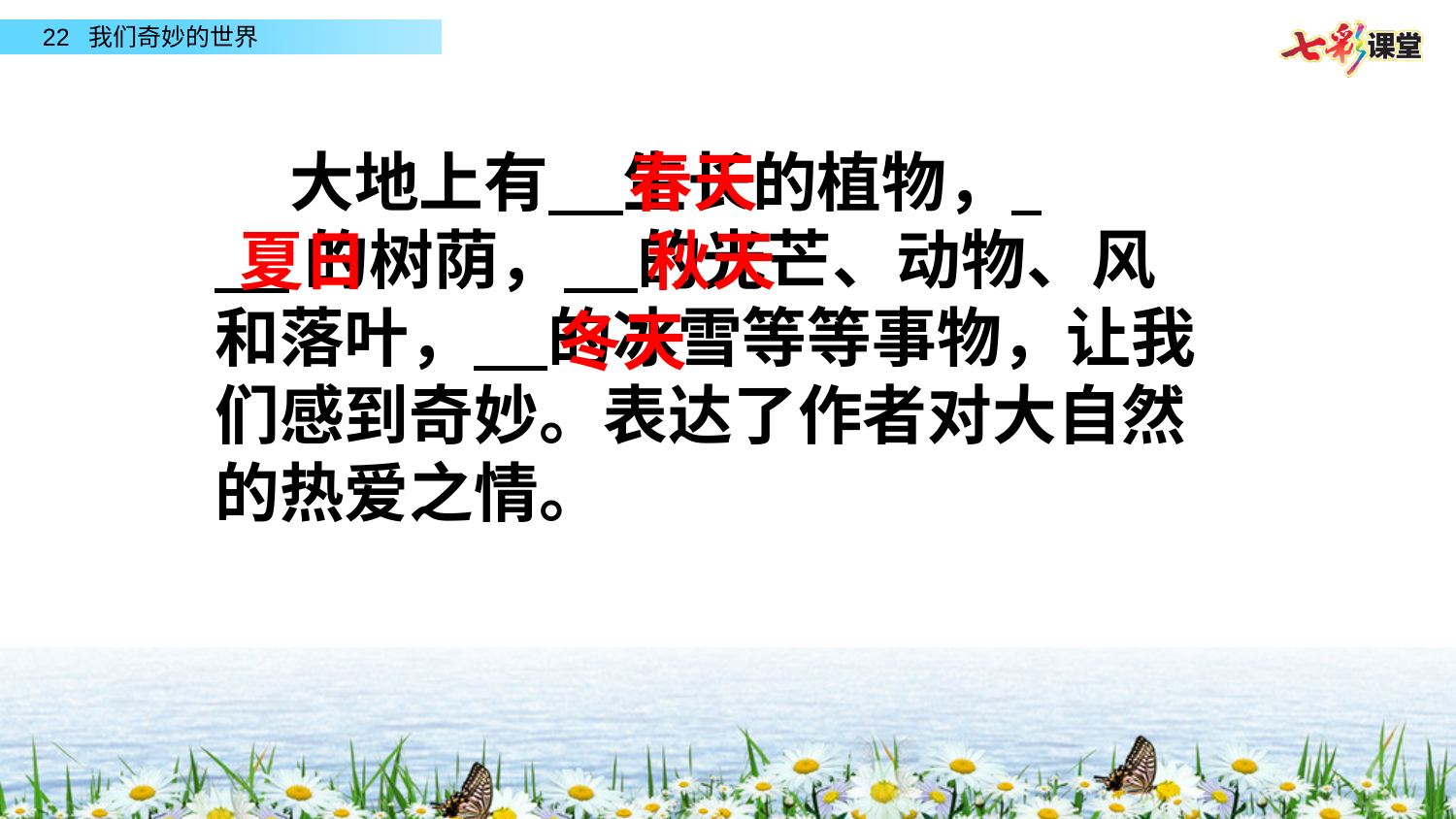

大地上有     生长的植物，
     的树荫，     的光芒、动物、风和落叶，     的冰雪等等事物，让我们感到奇妙。表达了作者对大自然的热爱之情。
春天
秋天
夏日
冬天